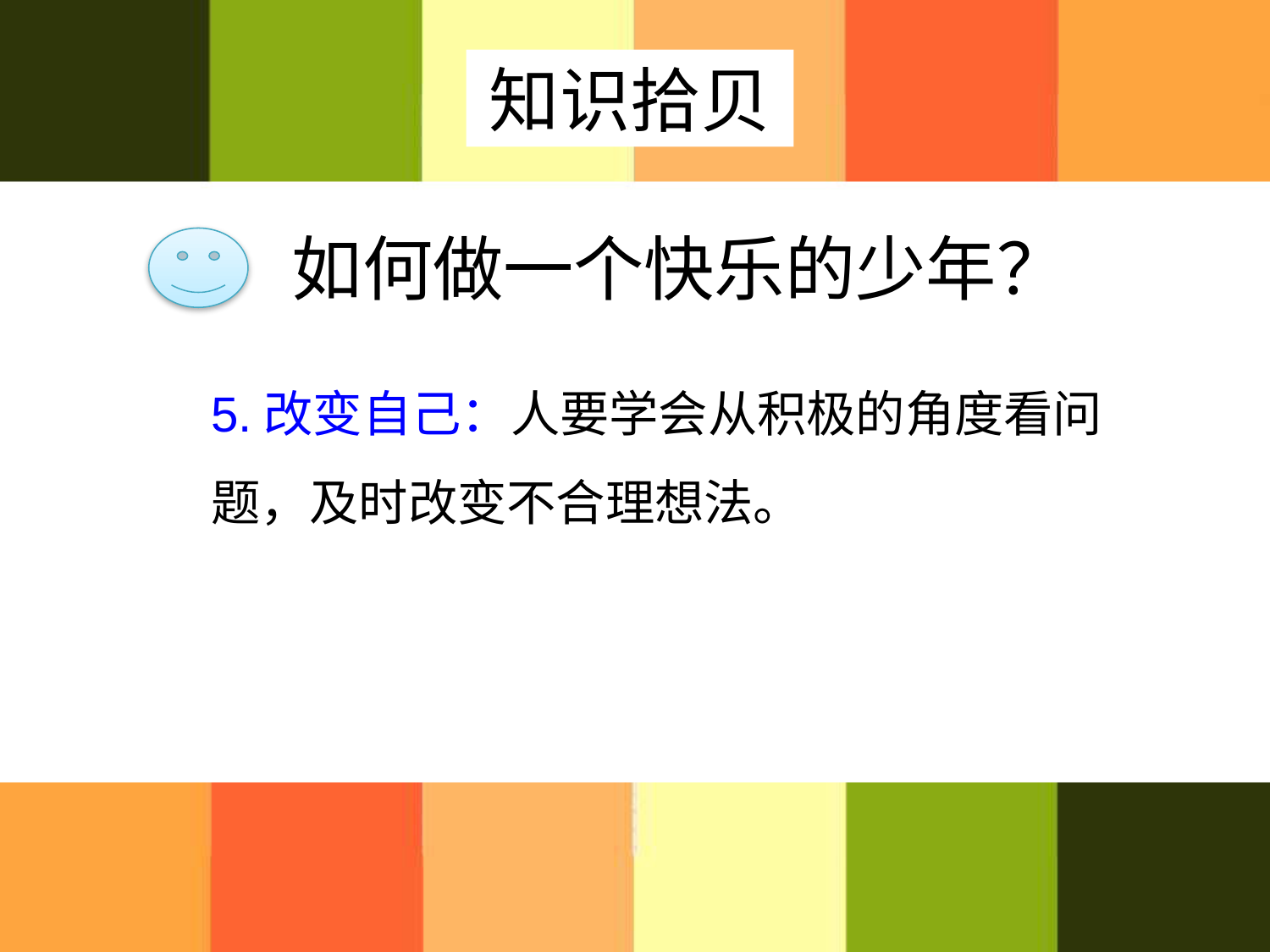

知识拾贝
如何做一个快乐的少年？

5.改变自己：人要学会从积极的角度看问题，及时改变不合理想法。